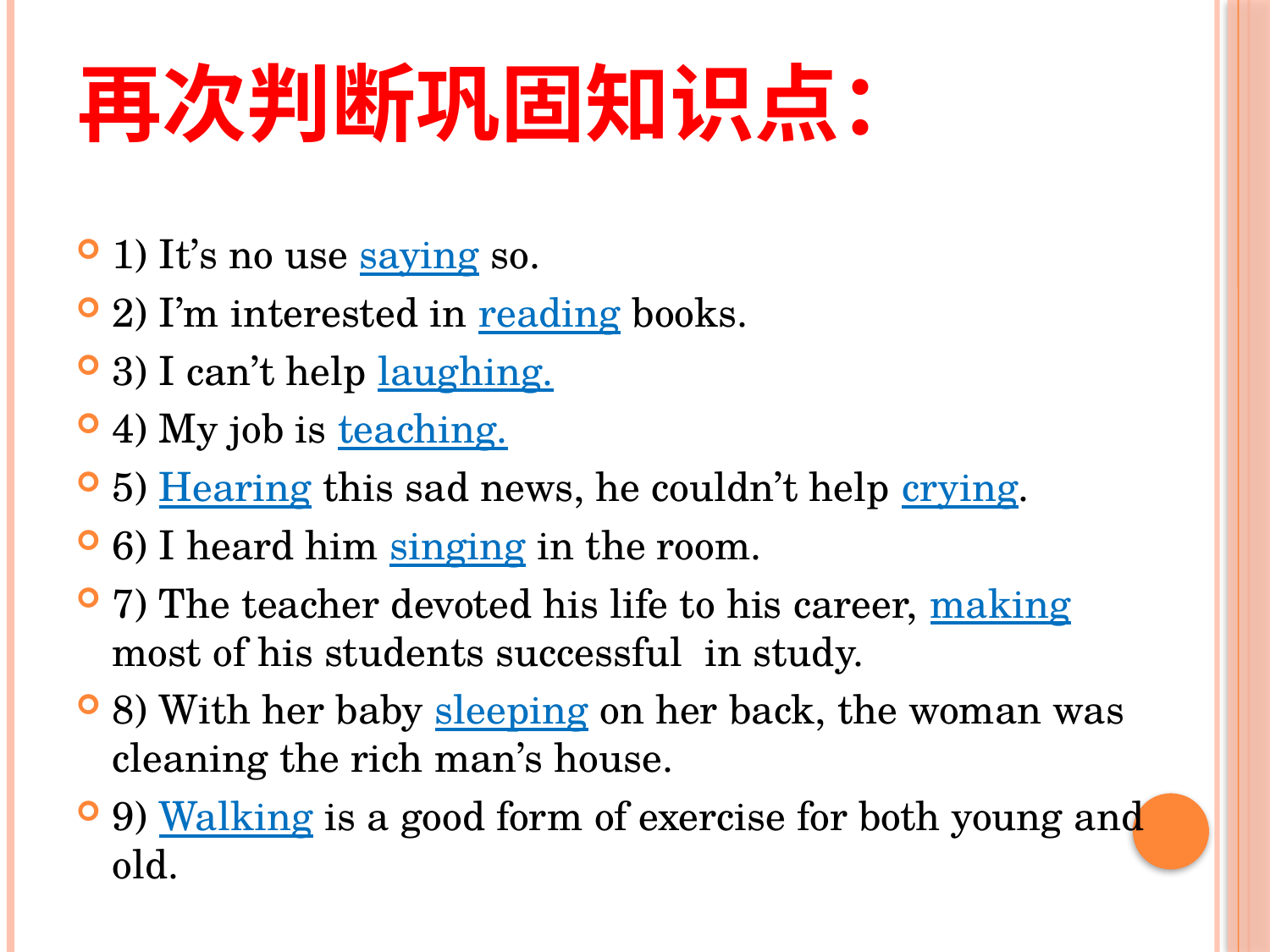

# 再次判断巩固知识点：
1) It’s no use saying so.
2) I’m interested in reading books.
3) I can’t help laughing.
4) My job is teaching.
5) Hearing this sad news, he couldn’t help crying.
6) I heard him singing in the room.
7) The teacher devoted his life to his career, making most of his students successful  in study.
8) With her baby sleeping on her back, the woman was cleaning the rich man’s house.
9) Walking is a good form of exercise for both young and old.